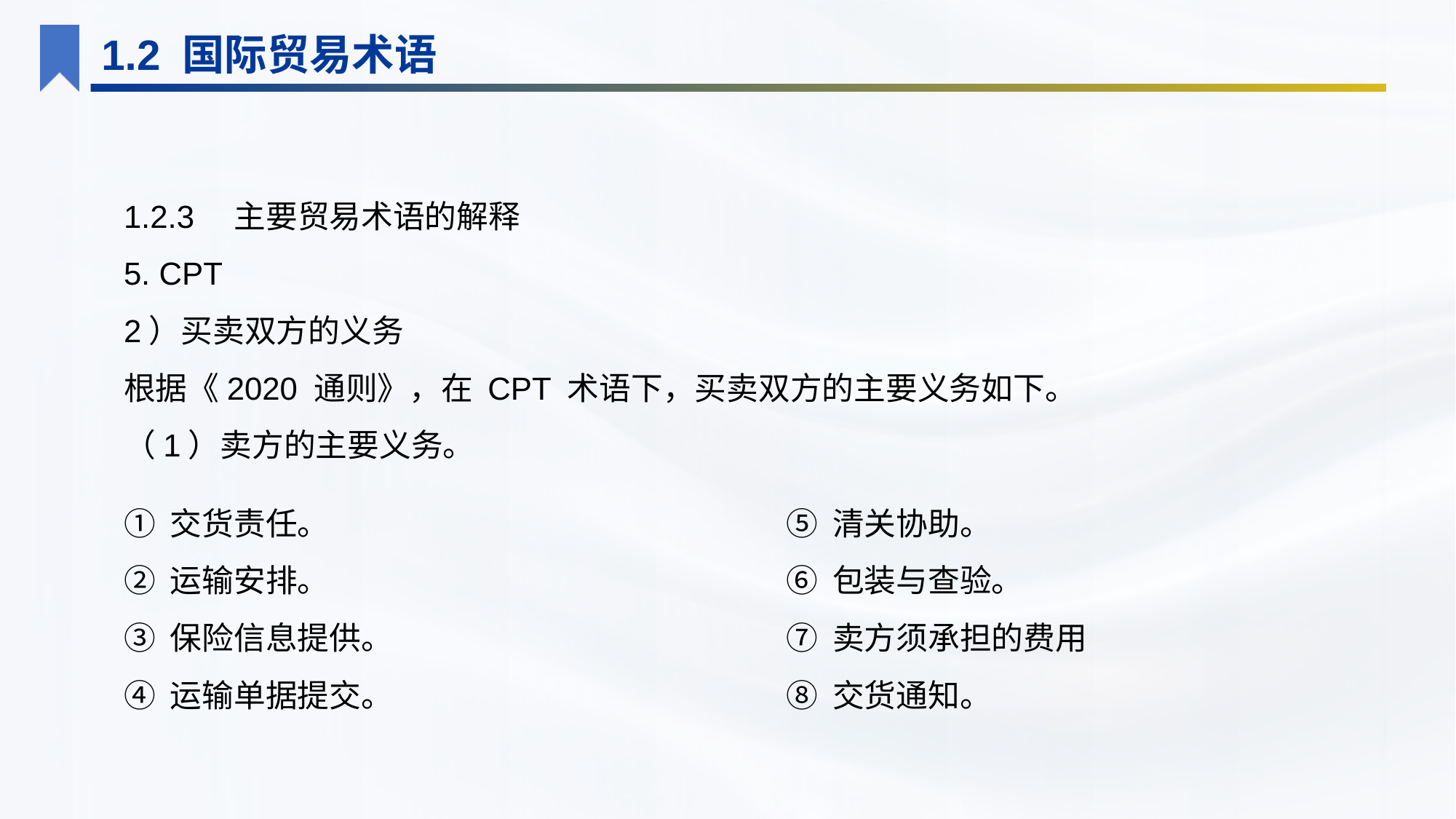

1.2 国际贸易术语
1.2.3　主要贸易术语的解释
5. CPT
2）买卖双方的义务
根据《2020 通则》，在 CPT 术语下，买卖双方的主要义务如下。
（1）卖方的主要义务。
① 交货责任。
② 运输安排。
③ 保险信息提供。
④ 运输单据提交。
⑤ 清关协助。
⑥ 包装与查验。
⑦ 卖方须承担的费用
⑧ 交货通知。